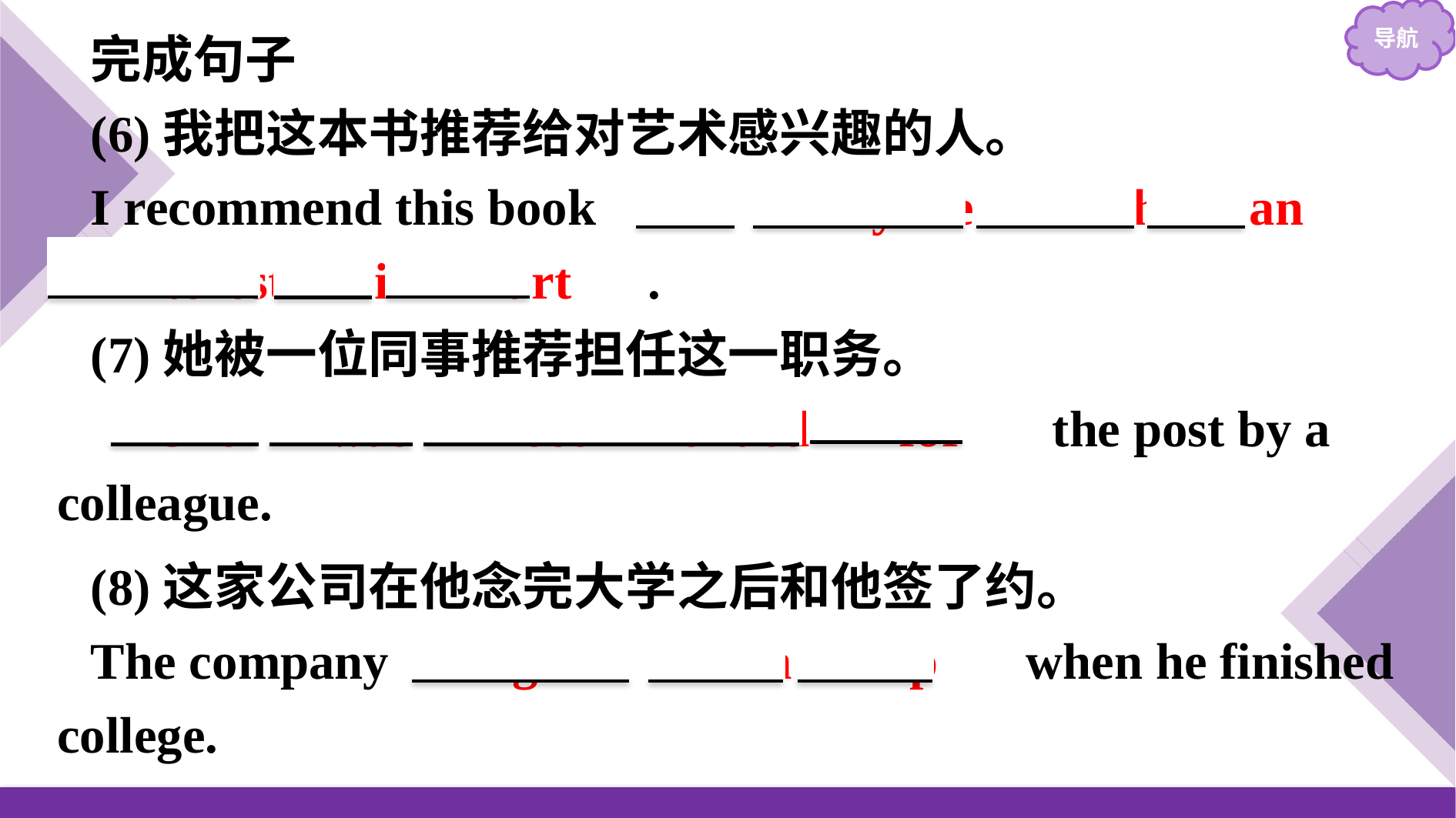

完成句子
(6)我把这本书推荐给对艺术感兴趣的人。
I recommend this book 　to　 anyone　 with　 an　 　interest　 in　 art　.
(7)她被一位同事推荐担任这一职务。
　She　 was　 recommended　 for　 the post by a colleague.

(8)这家公司在他念完大学之后和他签了约。
The company 　signed　 him　 up　 when he finished college.